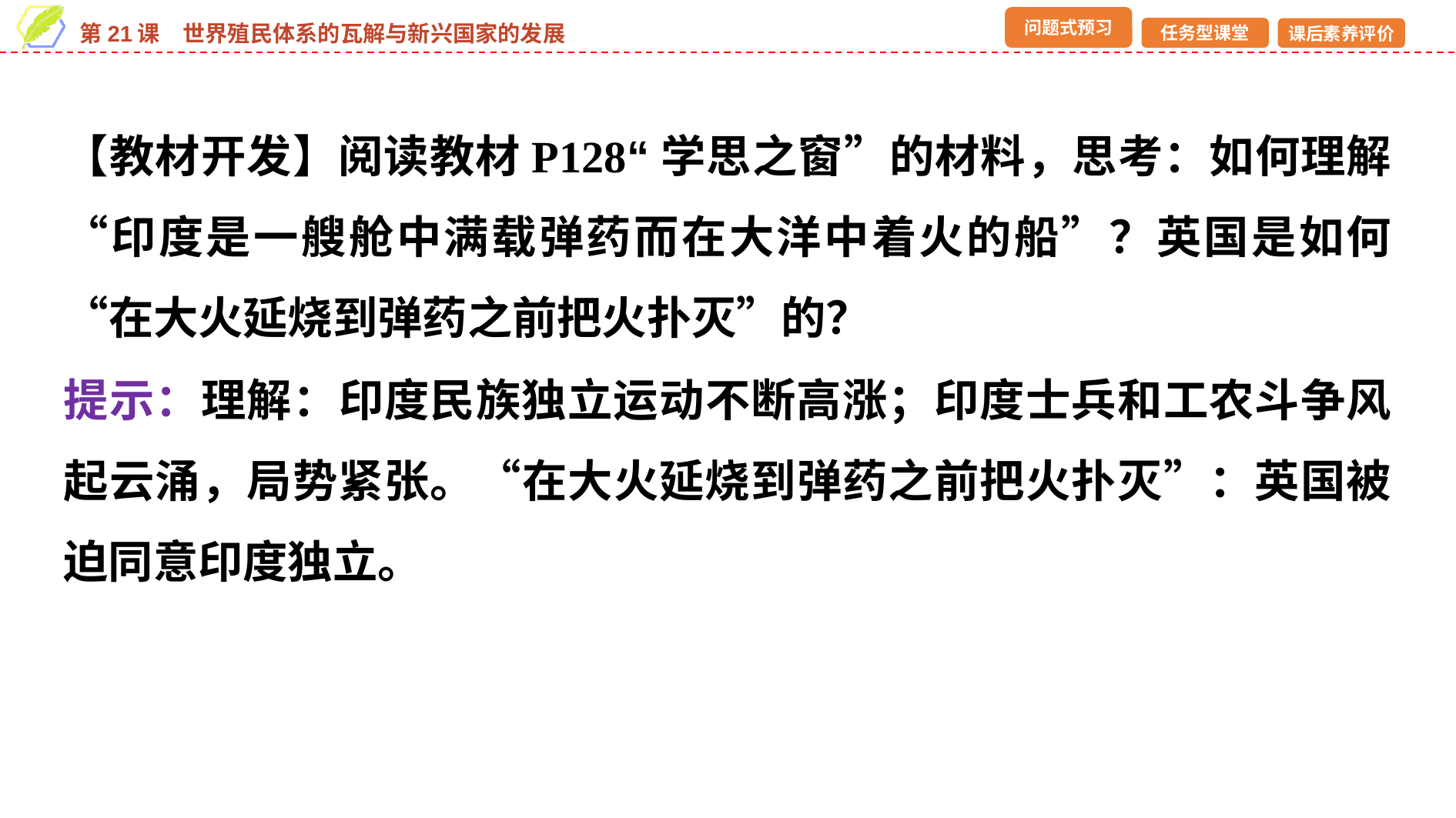

【教材开发】阅读教材P128“学思之窗”的材料，思考：如何理解“印度是一艘舱中满载弹药而在大洋中着火的船”？英国是如何“在大火延烧到弹药之前把火扑灭”的？
提示：理解：印度民族独立运动不断高涨；印度士兵和工农斗争风起云涌，局势紧张。“在大火延烧到弹药之前把火扑灭”：英国被迫同意印度独立。